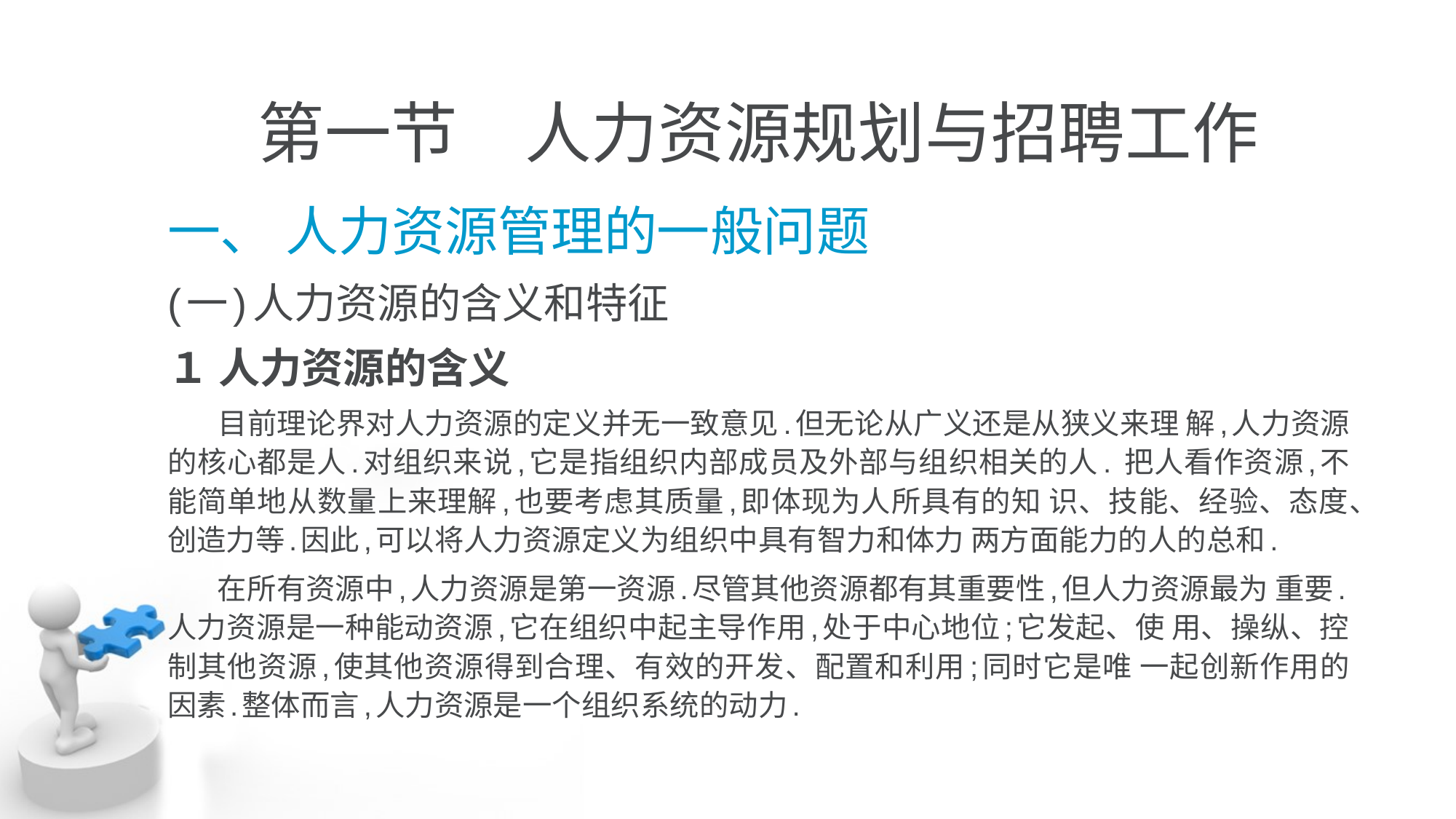

# 第一节　人力资源规划与招聘工作
一、 人力资源管理的一般问题
(一)人力资源的含义和特征
１ 人力资源的含义
       目前理论界对人力资源的定义并无一致意见.但无论从广义还是从狭义来理 解,人力资源的核心都是人.对组织来说,它是指组织内部成员及外部与组织相关的人. 把人看作资源,不能简单地从数量上来理解,也要考虑其质量,即体现为人所具有的知 识、技能、经验、态度、创造力等.因此,可以将人力资源定义为组织中具有智力和体力 两方面能力的人的总和.
       在所有资源中,人力资源是第一资源.尽管其他资源都有其重要性,但人力资源最为 重要.人力资源是一种能动资源,它在组织中起主导作用,处于中心地位;它发起、使 用、操纵、控制其他资源,使其他资源得到合理、有效的开发、配置和利用;同时它是唯 一起创新作用的因素.整体而言,人力资源是一个组织系统的动力.